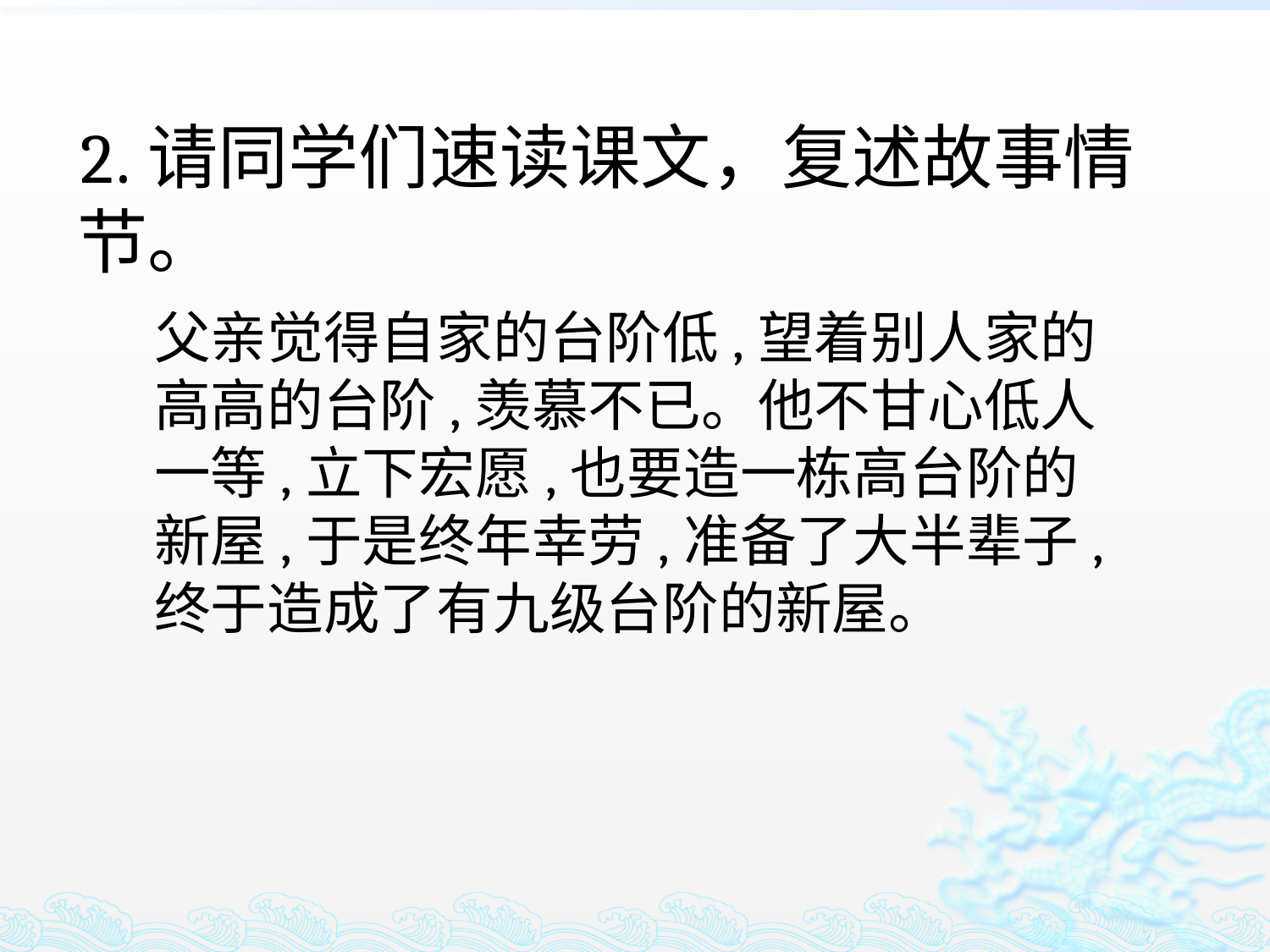

2.请同学们速读课文，复述故事情节。
父亲觉得自家的台阶低,望着别人家的高高的台阶,羡慕不已。他不甘心低人一等,立下宏愿,也要造一栋高台阶的新屋,于是终年幸劳,准备了大半辈子,终于造成了有九级台阶的新屋。